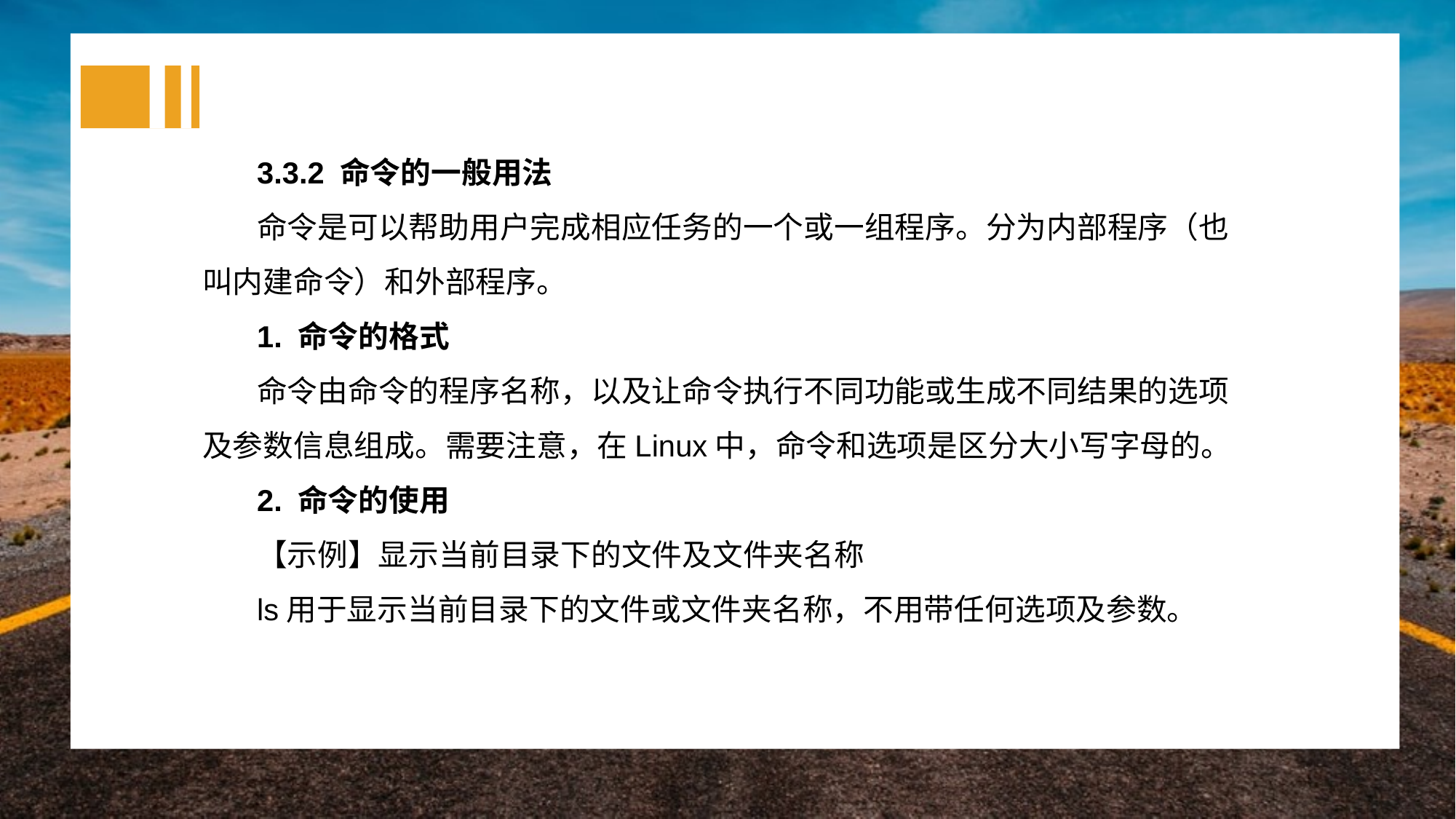

3.3.2 命令的一般用法
命令是可以帮助用户完成相应任务的一个或一组程序。分为内部程序（也叫内建命令）和外部程序。
1. 命令的格式
命令由命令的程序名称，以及让命令执行不同功能或生成不同结果的选项及参数信息组成。需要注意，在Linux中，命令和选项是区分大小写字母的。
2. 命令的使用
【示例】显示当前目录下的文件及文件夹名称
ls用于显示当前目录下的文件或文件夹名称，不用带任何选项及参数。